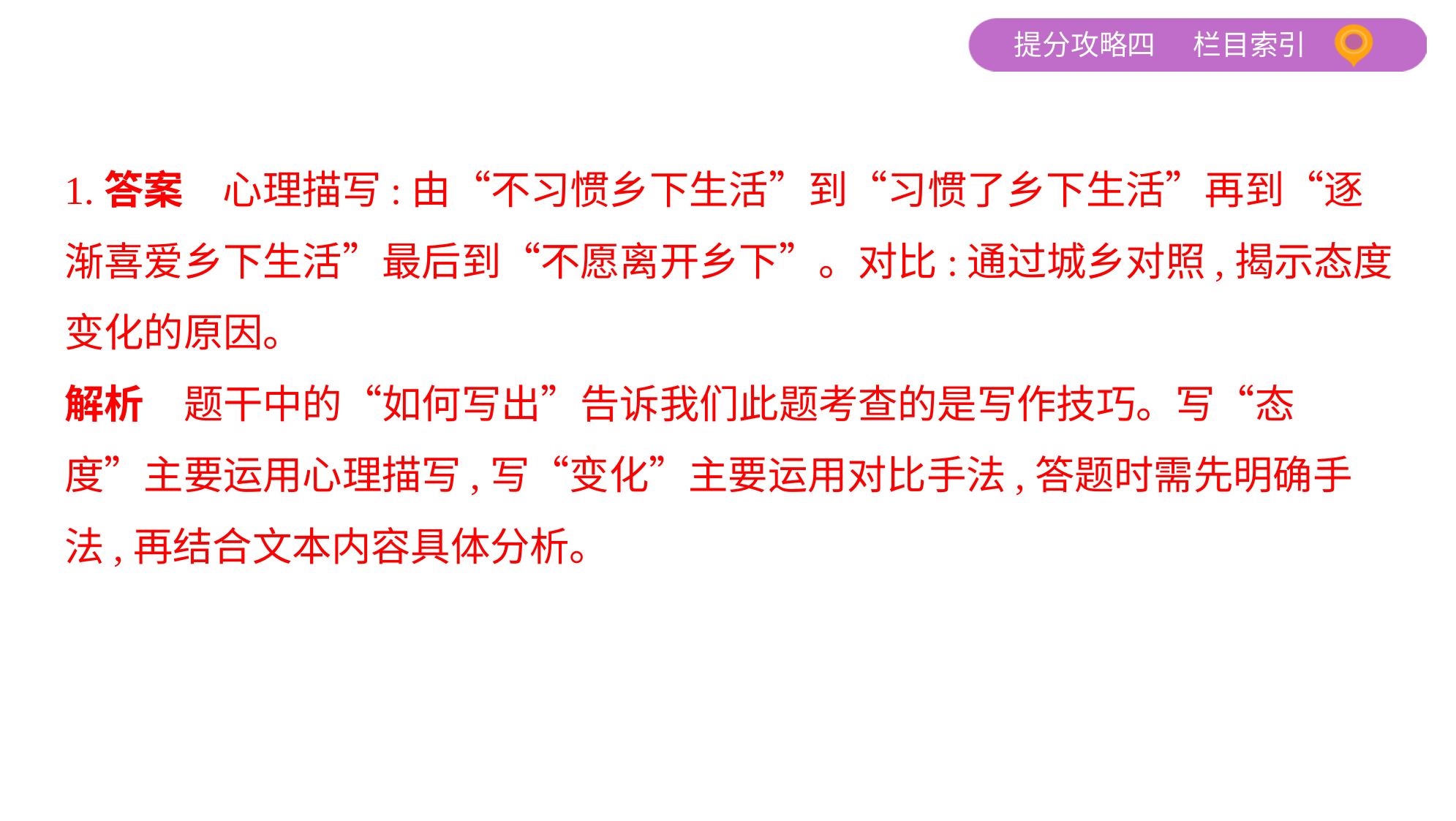

1.答案　心理描写:由“不习惯乡下生活”到“习惯了乡下生活”再到“逐
渐喜爱乡下生活”最后到“不愿离开乡下”。对比:通过城乡对照,揭示态度
变化的原因。
解析　题干中的“如何写出”告诉我们此题考查的是写作技巧。写“态
度”主要运用心理描写,写“变化”主要运用对比手法,答题时需先明确手
法,再结合文本内容具体分析。